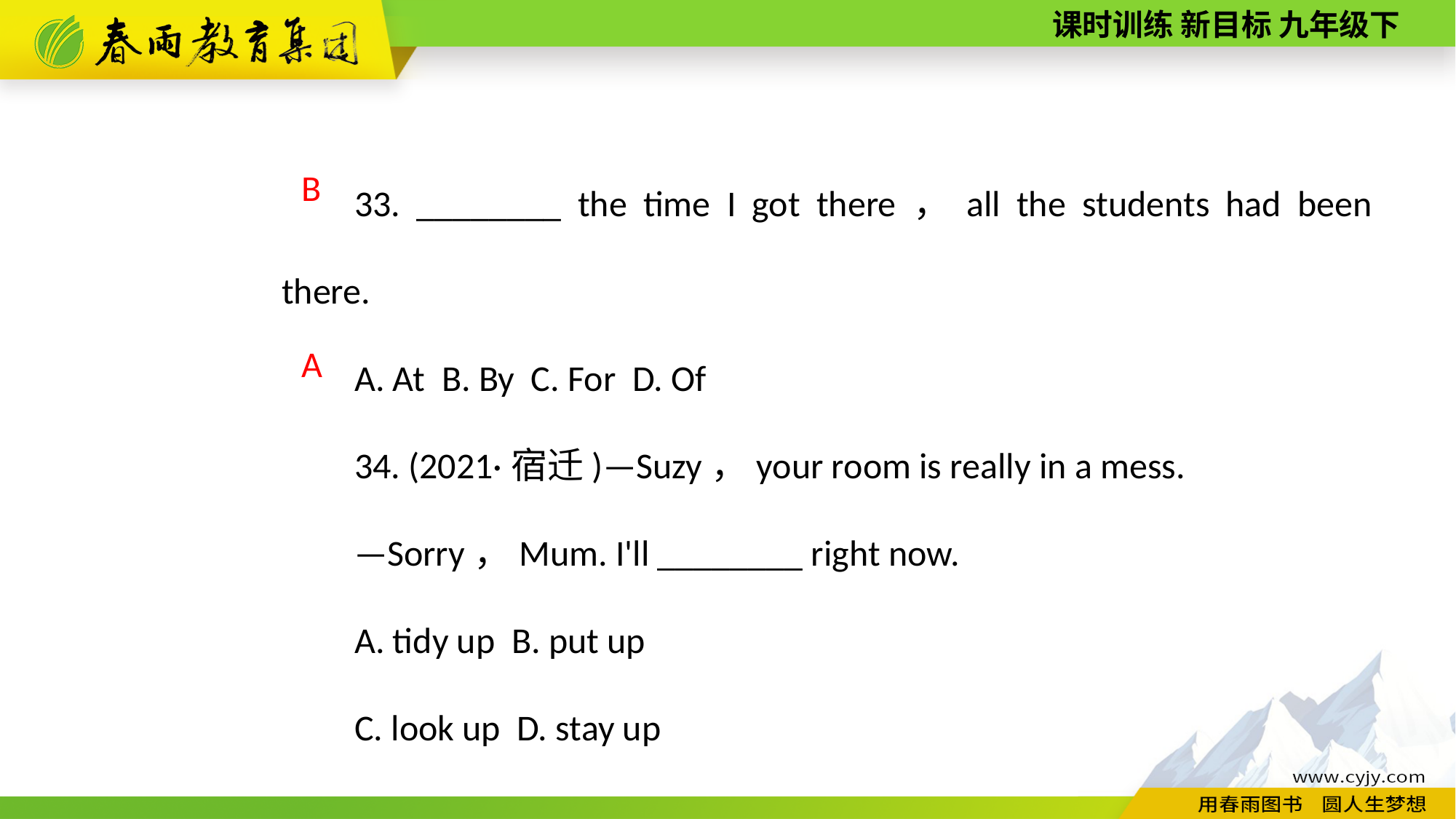

33. ________ the time I got there，all the students had been there.
A. At  B. By  C. For  D. Of
34. (2021·宿迁)—Suzy，your room is really in a mess.
—Sorry，Mum. I'll ________ right now.
A. tidy up  B. put up
C. look up  D. stay up
B
A